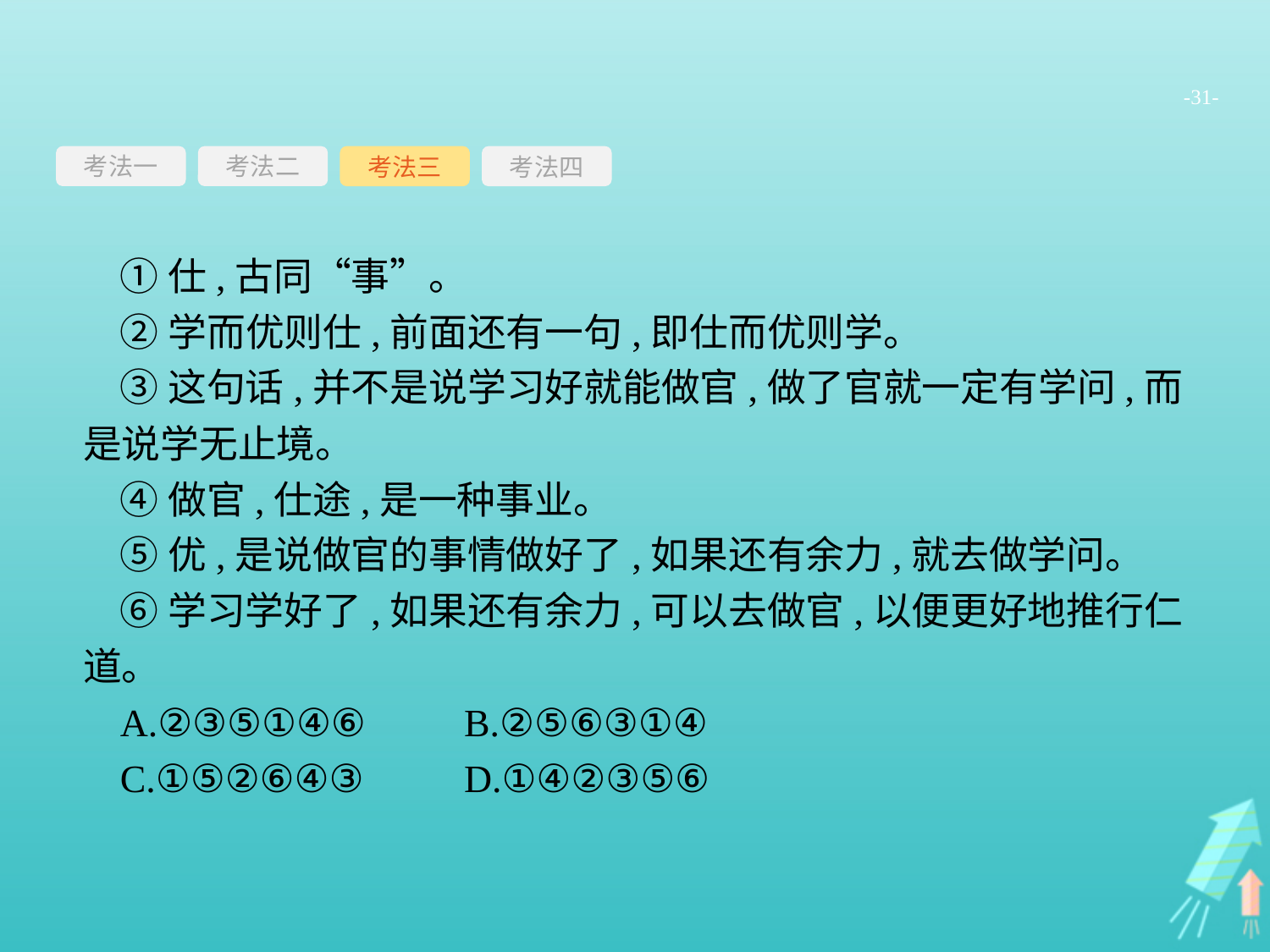

-31-
考法一
考法三
考法四
考法二
①仕,古同“事”。
②学而优则仕,前面还有一句,即仕而优则学。
③这句话,并不是说学习好就能做官,做了官就一定有学问,而是说学无止境。
④做官,仕途,是一种事业。
⑤优,是说做官的事情做好了,如果还有余力,就去做学问。
⑥学习学好了,如果还有余力,可以去做官,以便更好地推行仁道。
A.②③⑤①④⑥	B.②⑤⑥③①④
C.①⑤②⑥④③	D.①④②③⑤⑥